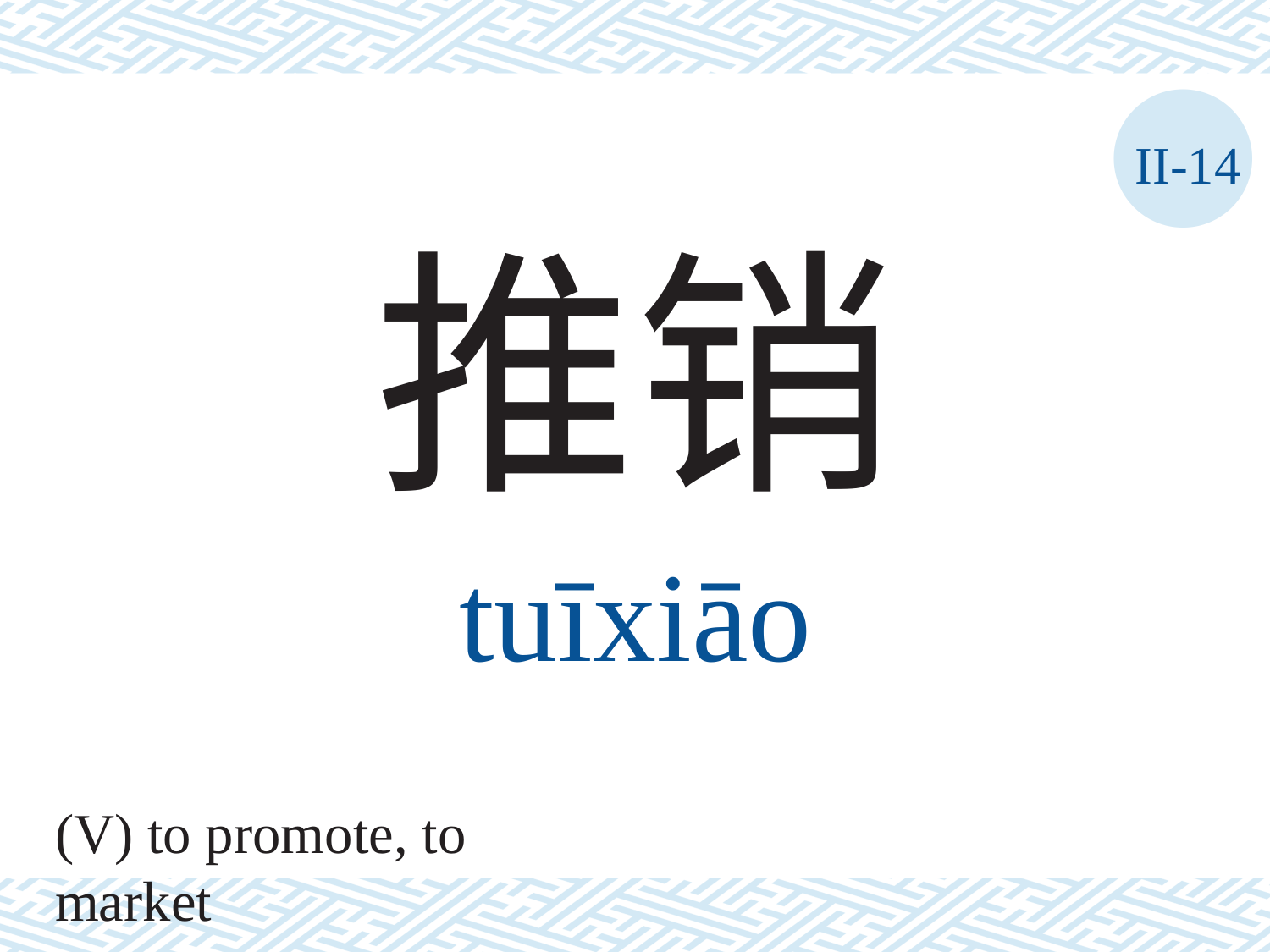

II-14
推销
tuīxiāo
(V) to promote, to market